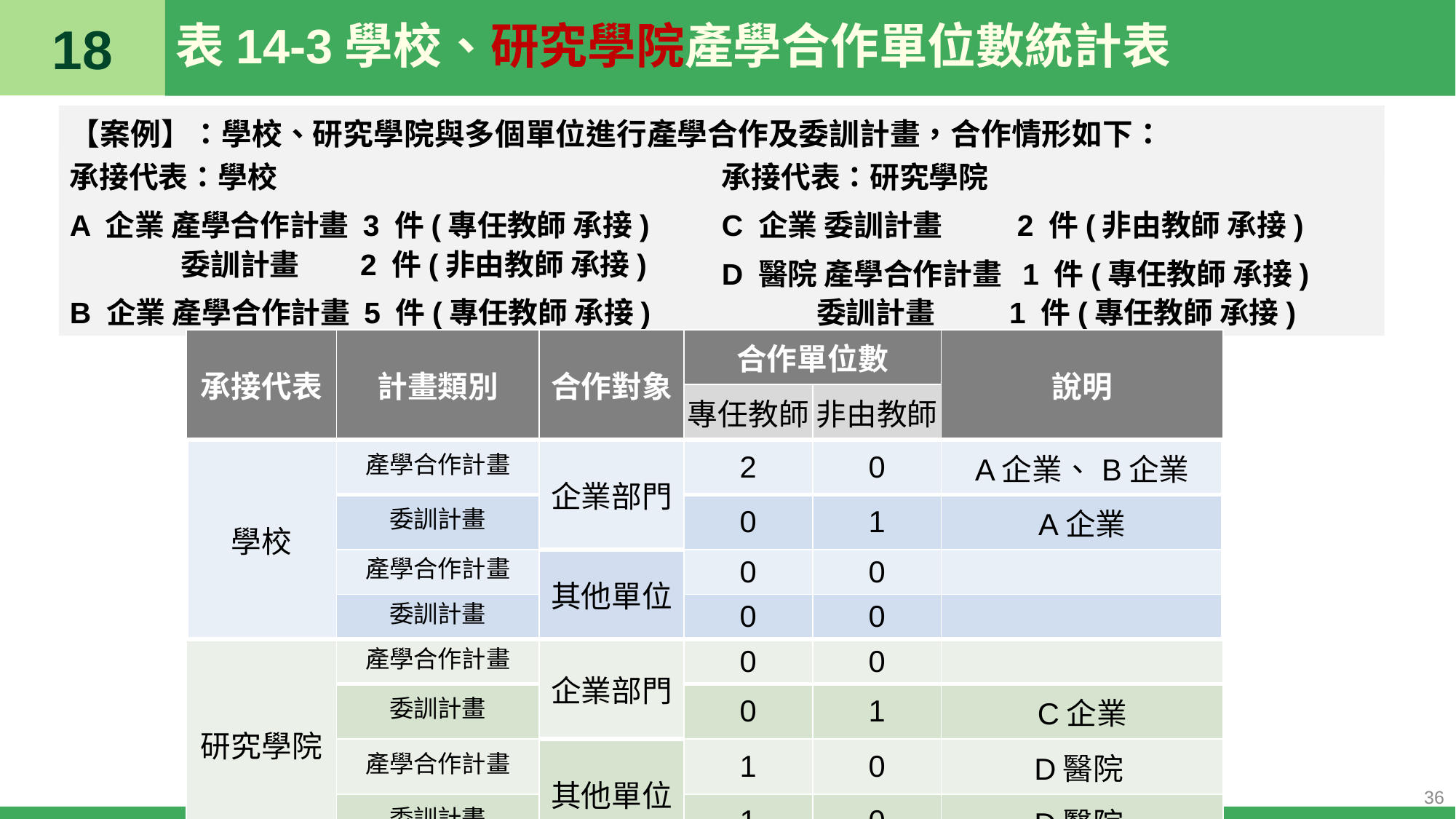

18
# 表14-3學校、研究學院產學合作單位數統計表
【案例】：學校、研究學院與多個單位進行產學合作及委訓計畫，合作情形如下：
承接代表：學校
A 企業 產學合作計畫 3 件(專任教師 承接)
     委訓計畫        2 件(非由教師 承接)
B 企業 產學合作計畫 5 件(專任教師 承接)
承接代表：研究學院
C 企業 委訓計畫          2 件(非由教師 承接)
D 醫院 產學合作計畫  1 件(專任教師 承接)
委訓計畫          1 件(專任教師 承接)
| 承接代表 | 計畫類別 | 合作對象 | 合作單位數 |  | 說明 |
| --- | --- | --- | --- | --- | --- |
|  |  |  | 專任教師 | 非由教師 |  |
| 學校 | 產學合作計畫 | 企業部門 | 2 | 0 | A企業、B企業 |
|  | 委訓計畫 |  | 0 | 1 | A企業 |
|  | 產學合作計畫 | 其他單位 | 0 | 0 |  |
|  | 委訓計畫 |  | 0 | 0 |  |
| 研究學院 | 產學合作計畫 | 企業部門 | 0 | 0 |  |
|  | 委訓計畫 |  | 0 | 1 | C企業 |
|  | 產學合作計畫 | 其他單位 | 1 | 0 | D醫院 |
|  | 委訓計畫 |  | 1 | 0 | D醫院 |
36